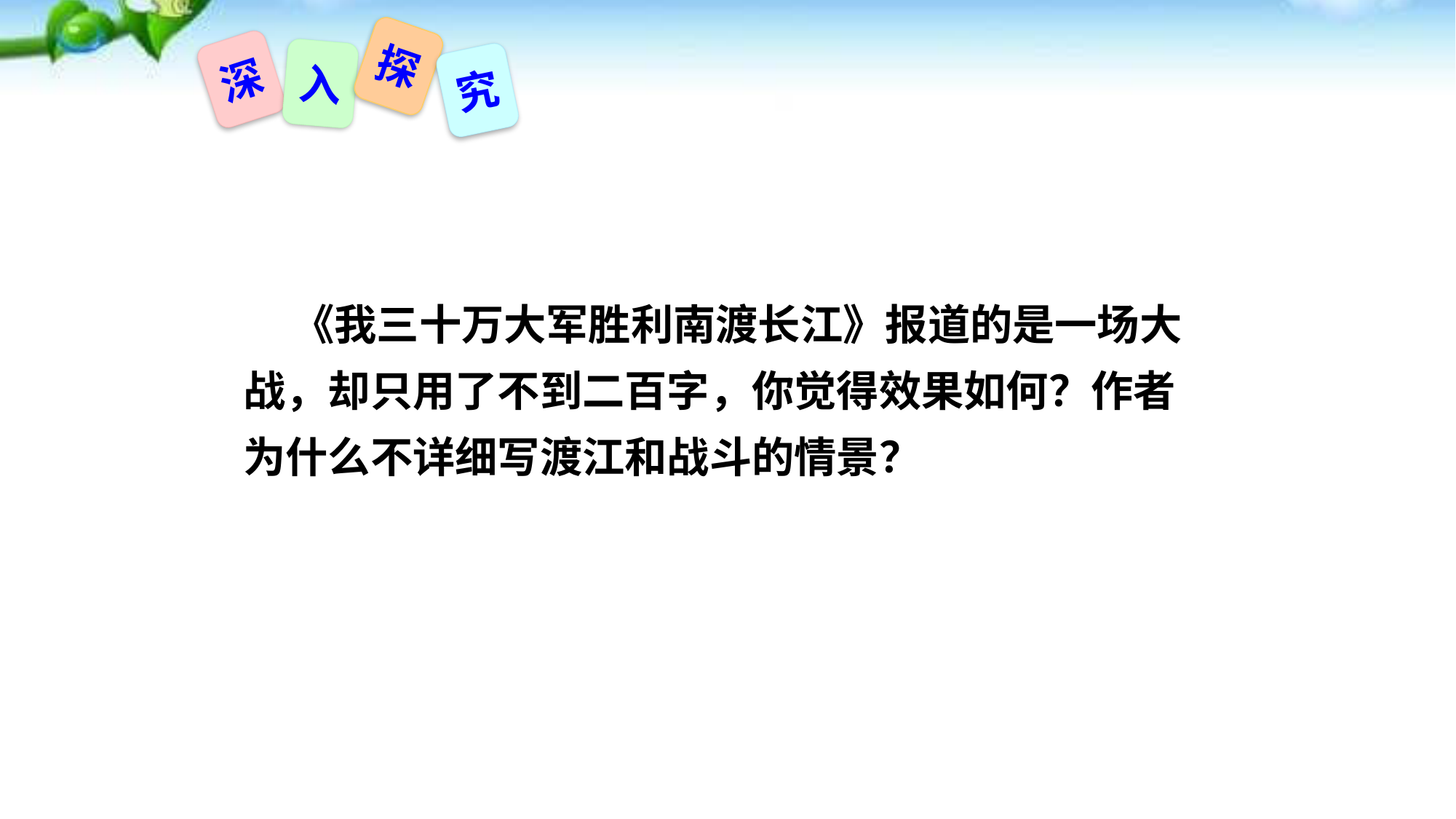

探
深
入
究
    《我三十万大军胜利南渡长江》报道的是一场大战，却只用了不到二百字，你觉得效果如何？作者为什么不详细写渡江和战斗的情景？